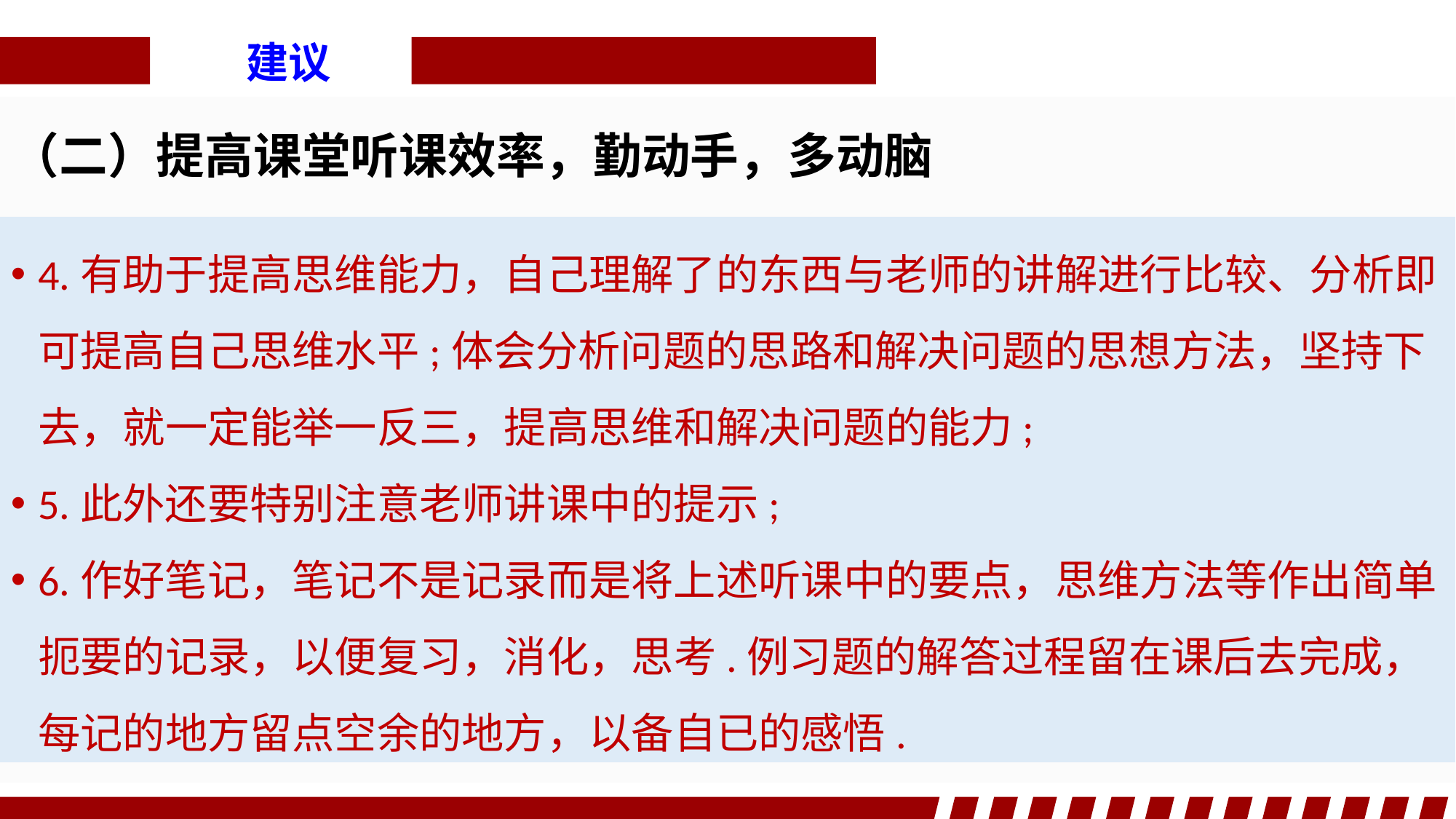

建议

（二）提高课堂听课效率，勤动手，多动脑
4.有助于提高思维能力，自己理解了的东西与老师的讲解进行比较、分析即可提高自己思维水平;体会分析问题的思路和解决问题的思想方法，坚持下去，就一定能举一反三，提高思维和解决问题的能力;
5.此外还要特别注意老师讲课中的提示;
6.作好笔记，笔记不是记录而是将上述听课中的要点，思维方法等作出简单扼要的记录，以便复习，消化，思考.例习题的解答过程留在课后去完成，每记的地方留点空余的地方，以备自已的感悟.